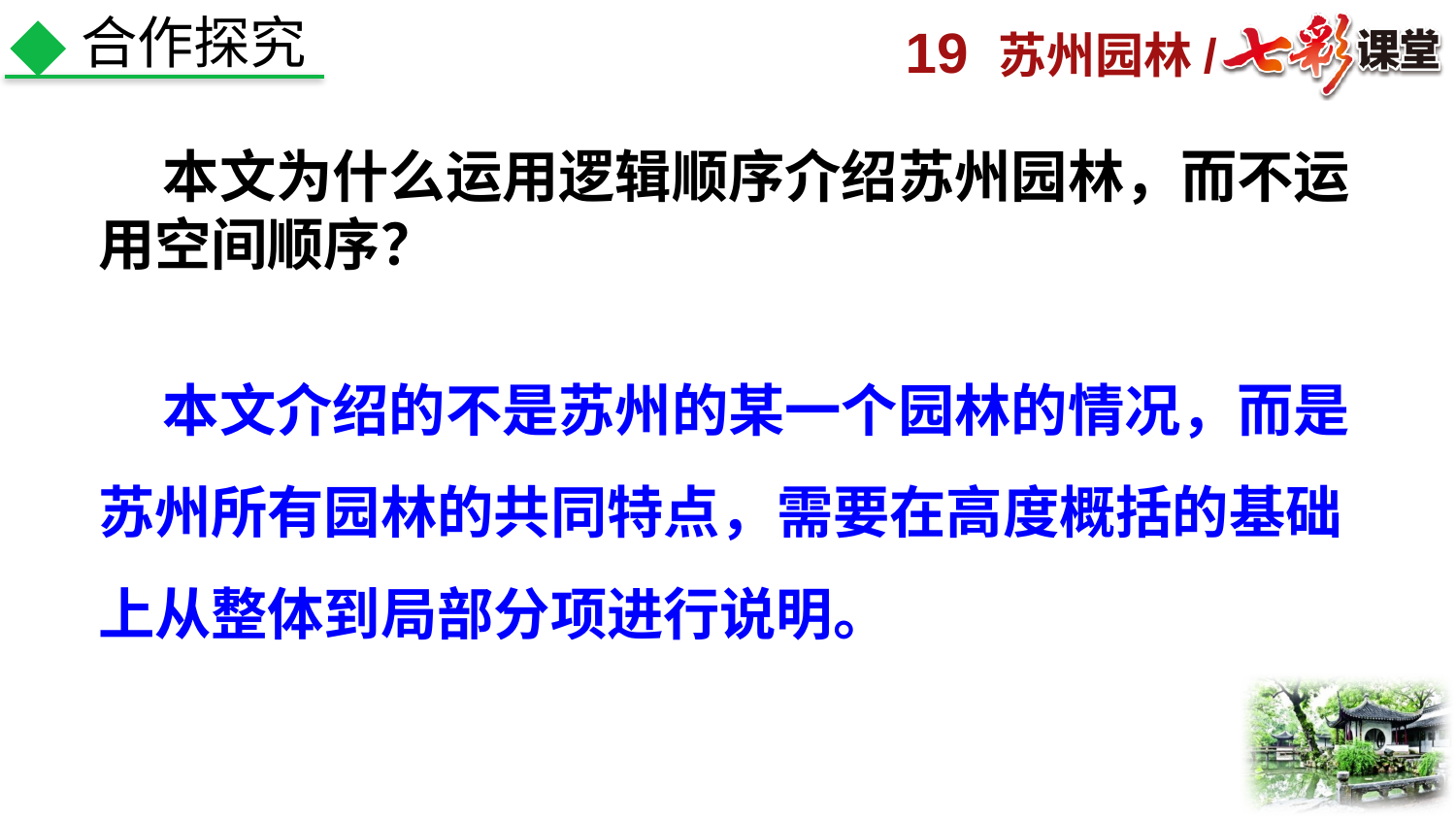

合作探究

    本文为什么运用逻辑顺序介绍苏州园林，而不运用空间顺序？
    本文介绍的不是苏州的某一个园林的情况，而是苏州所有园林的共同特点，需要在高度概括的基础上从整体到局部分项进行说明。